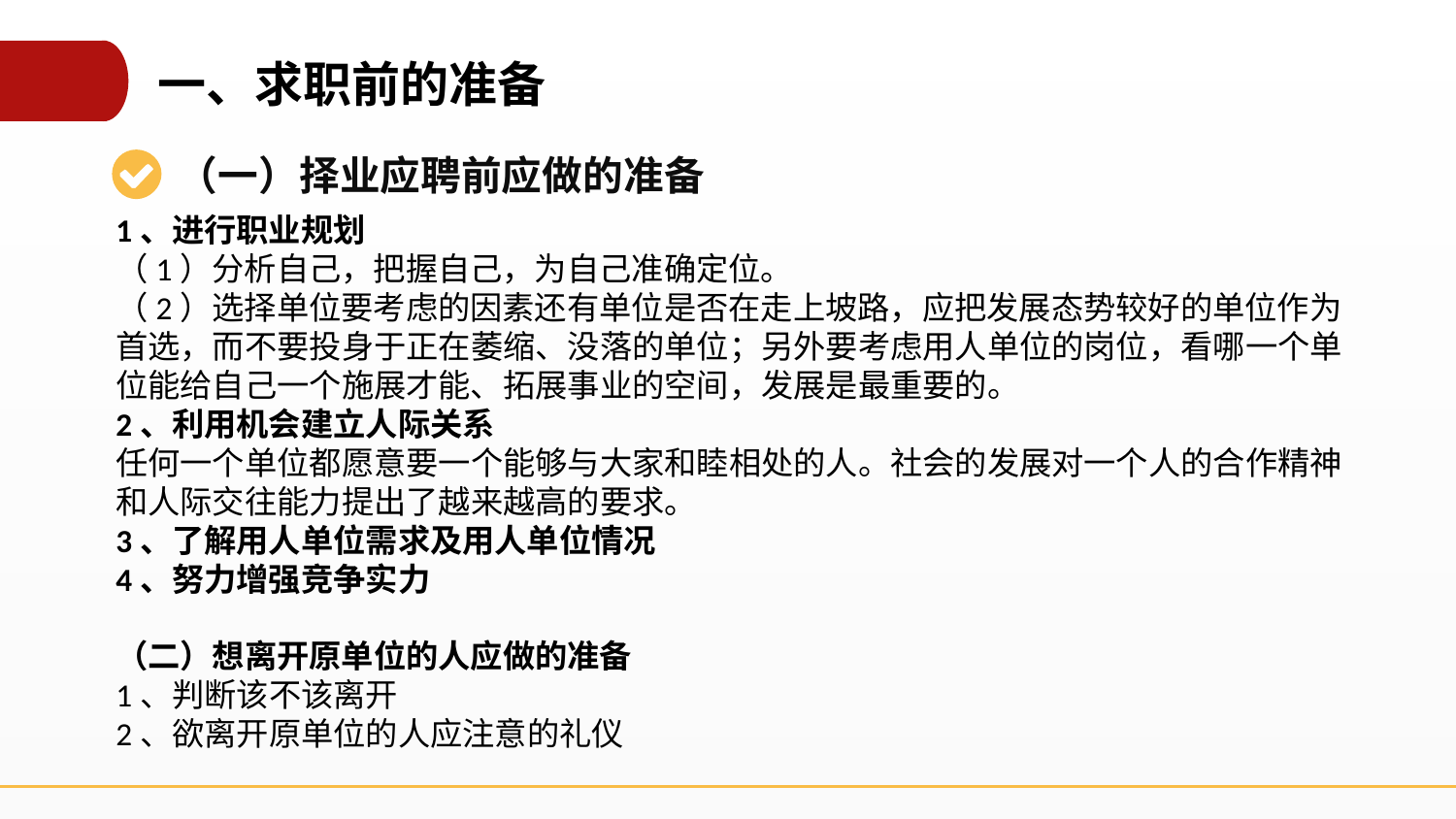

一、求职前的准备

（一）择业应聘前应做的准备
1、进行职业规划
（1）分析自己，把握自己，为自己准确定位。
（2）选择单位要考虑的因素还有单位是否在走上坡路，应把发展态势较好的单位作为首选，而不要投身于正在萎缩、没落的单位；另外要考虑用人单位的岗位，看哪一个单位能给自己一个施展才能、拓展事业的空间，发展是最重要的。
2、利用机会建立人际关系
任何一个单位都愿意要一个能够与大家和睦相处的人。社会的发展对一个人的合作精神和人际交往能力提出了越来越高的要求。
3、了解用人单位需求及用人单位情况
4、努力增强竞争实力

（二）想离开原单位的人应做的准备
1、判断该不该离开
2、欲离开原单位的人应注意的礼仪